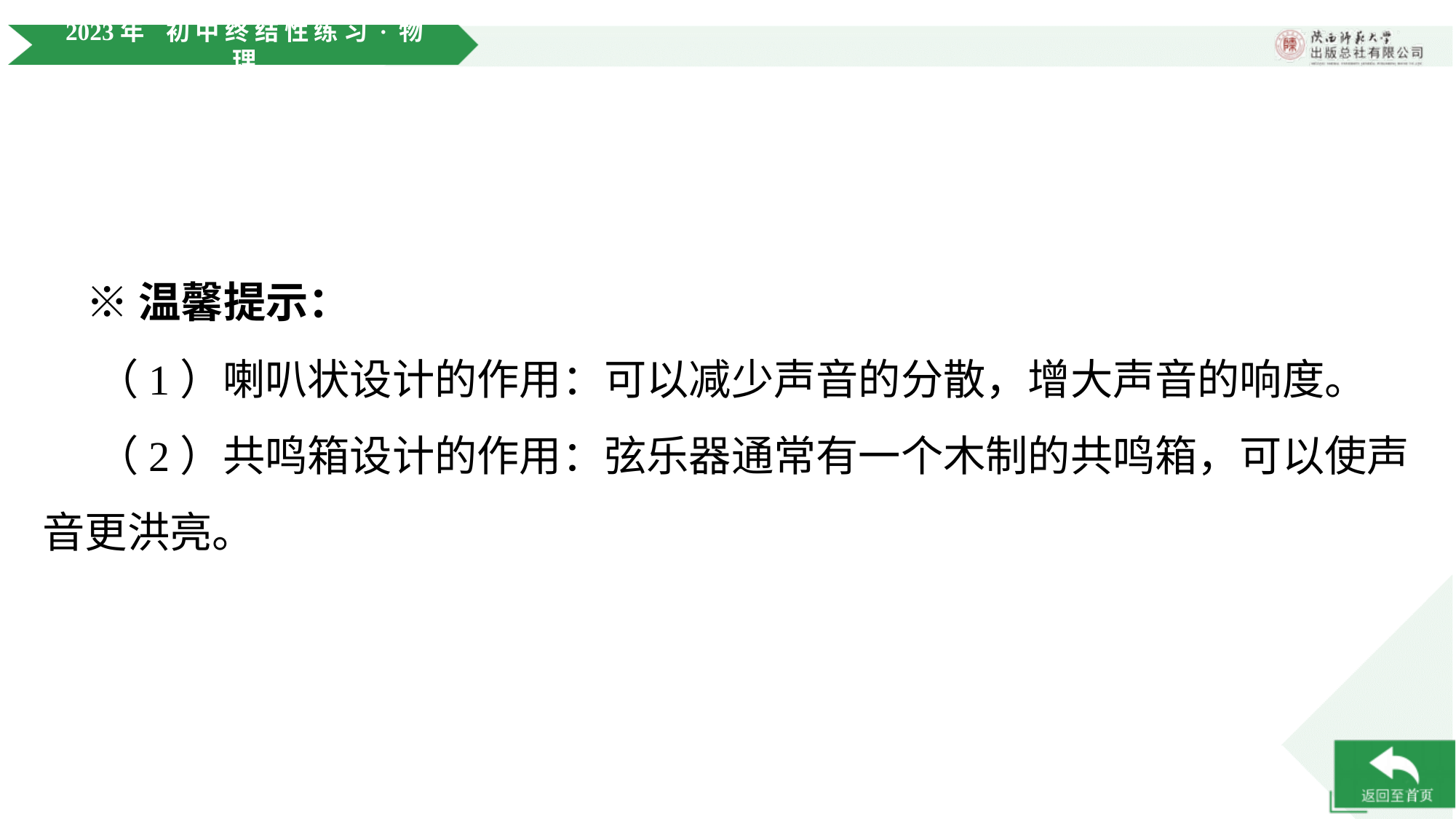

※温馨提示：
    （1）喇叭状设计的作用：可以减少声音的分散，增大声音的响度。
    （2）共鸣箱设计的作用：弦乐器通常有一个木制的共鸣箱，可以使声音更洪亮。